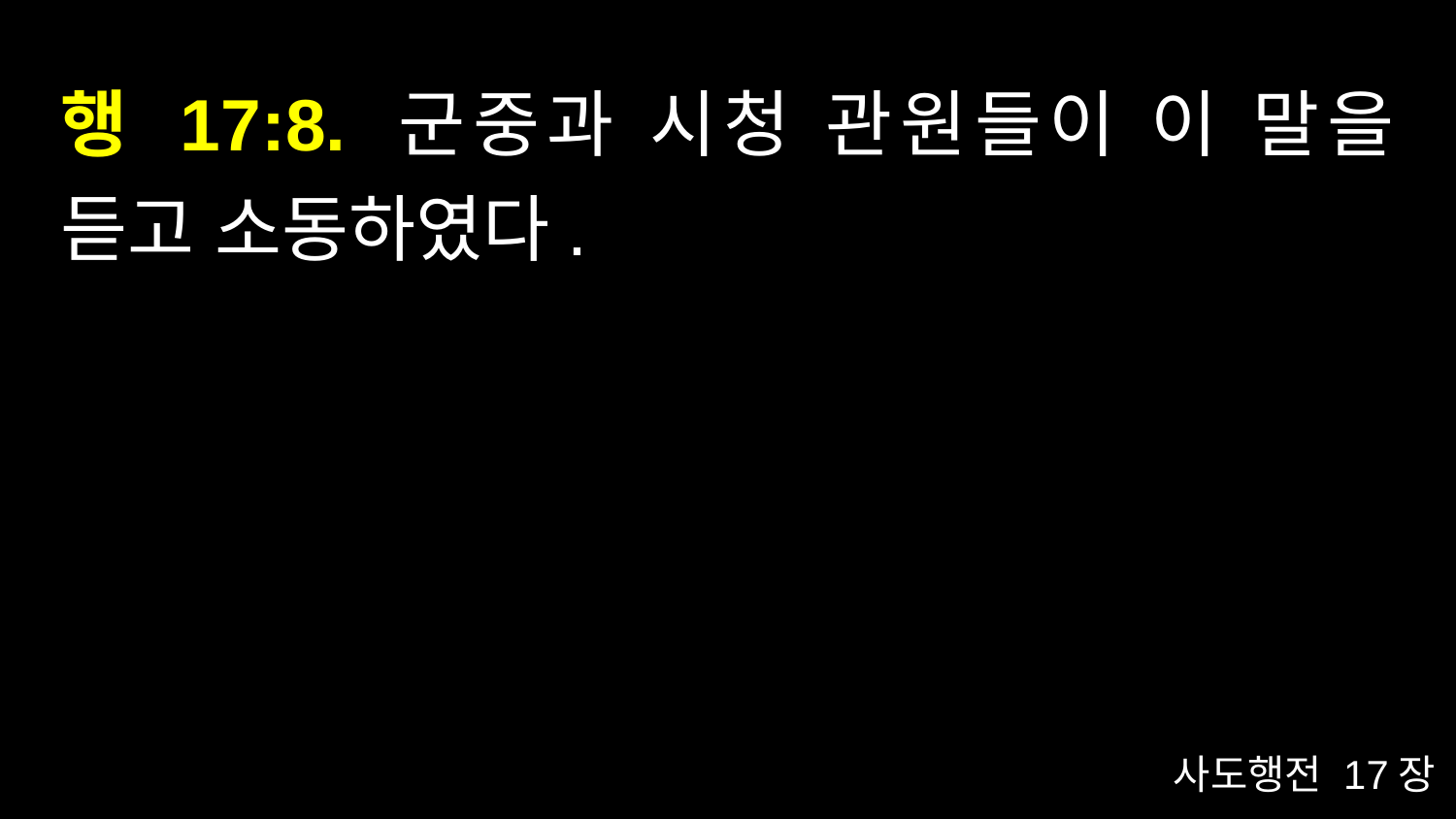

# 행 17:8. 군중과 시청 관원들이 이 말을 듣고 소동하였다.
사도행전 17장